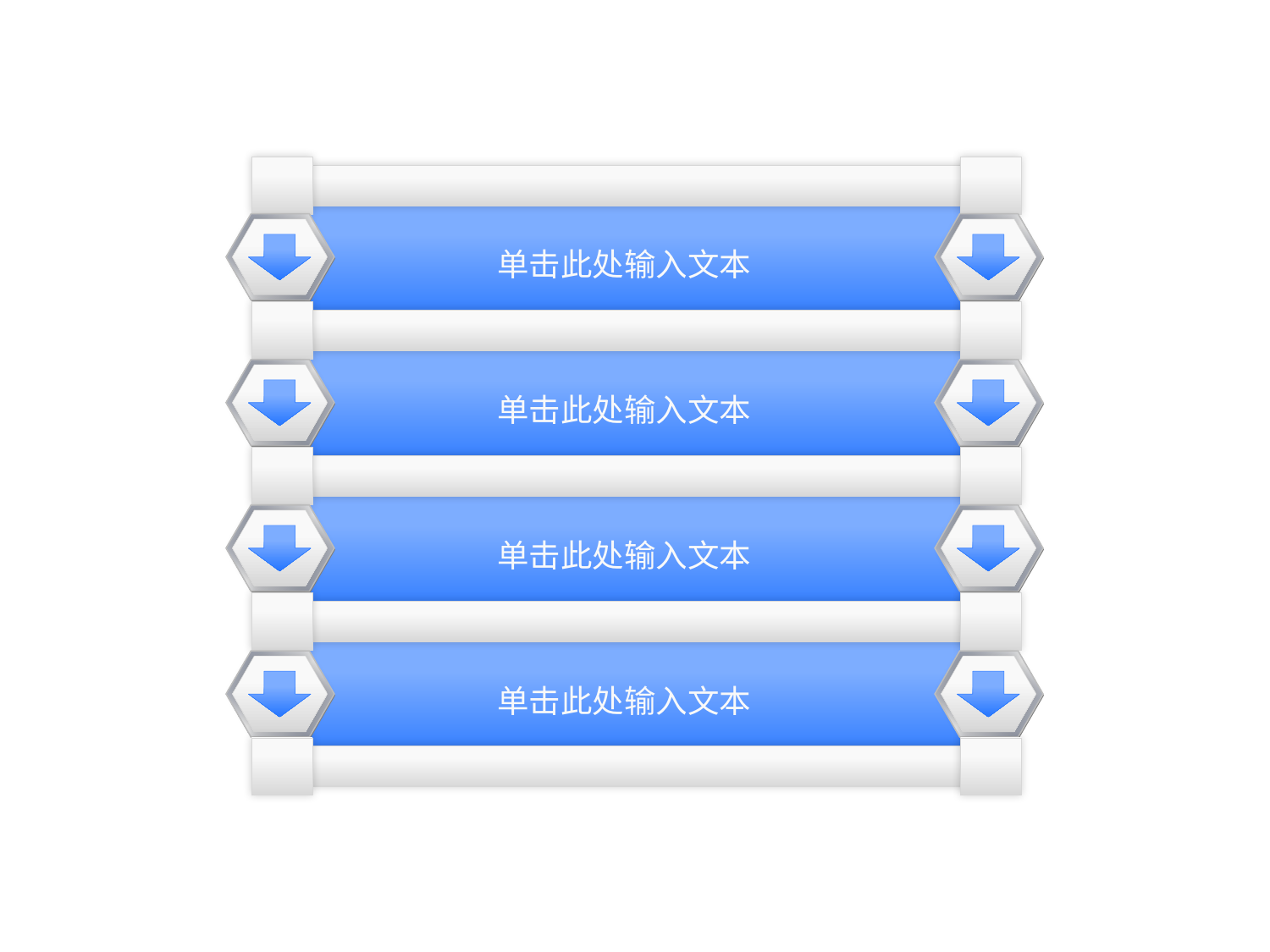

单击此处输入文本

单击此处输入文本

单击此处输入文本

单击此处输入文本